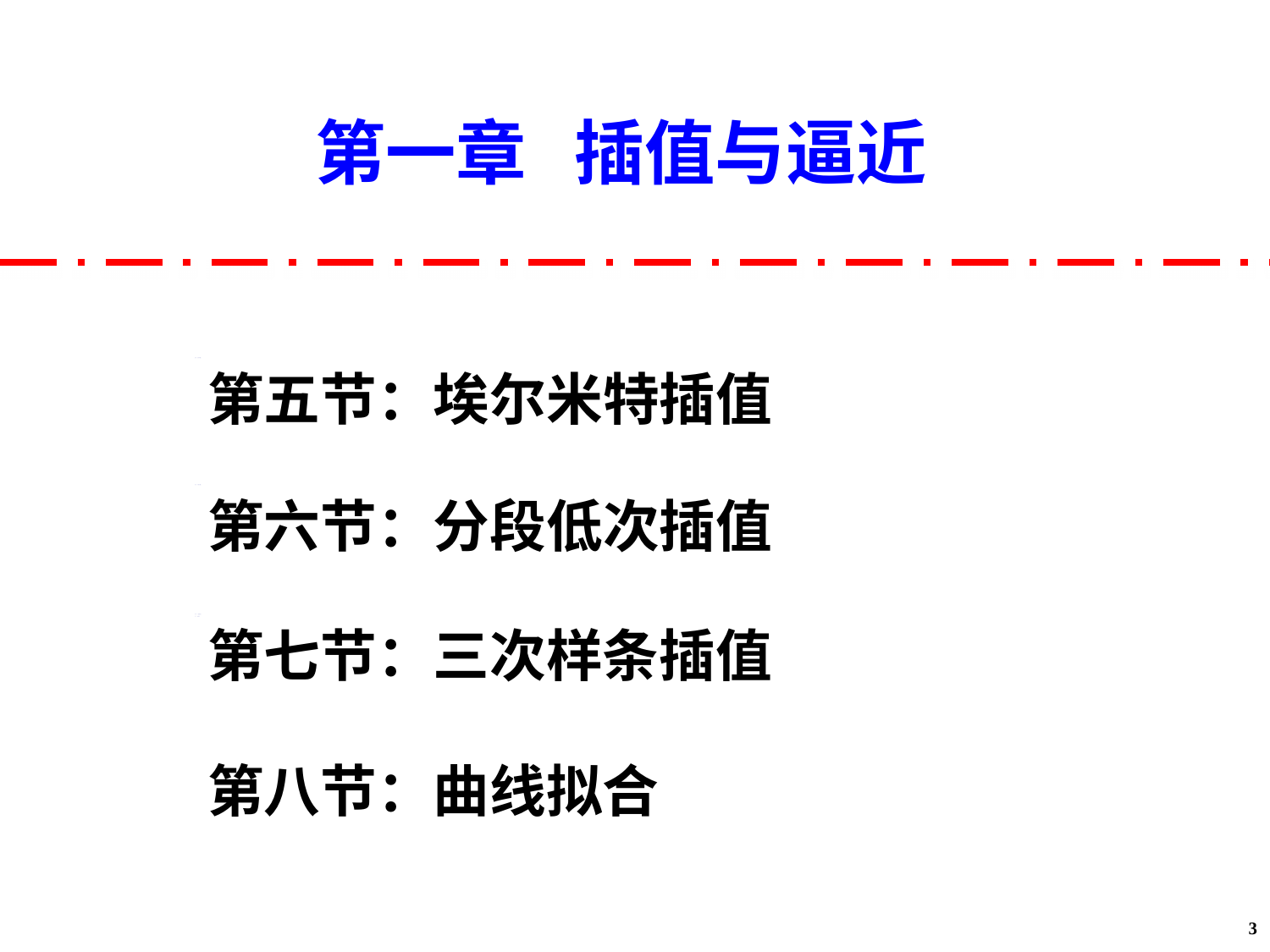

第一章   插值与逼近
第五节：埃尔米特插值

第六节：分段低次插值

第七节：三次样条插值

第八节：曲线拟合

3